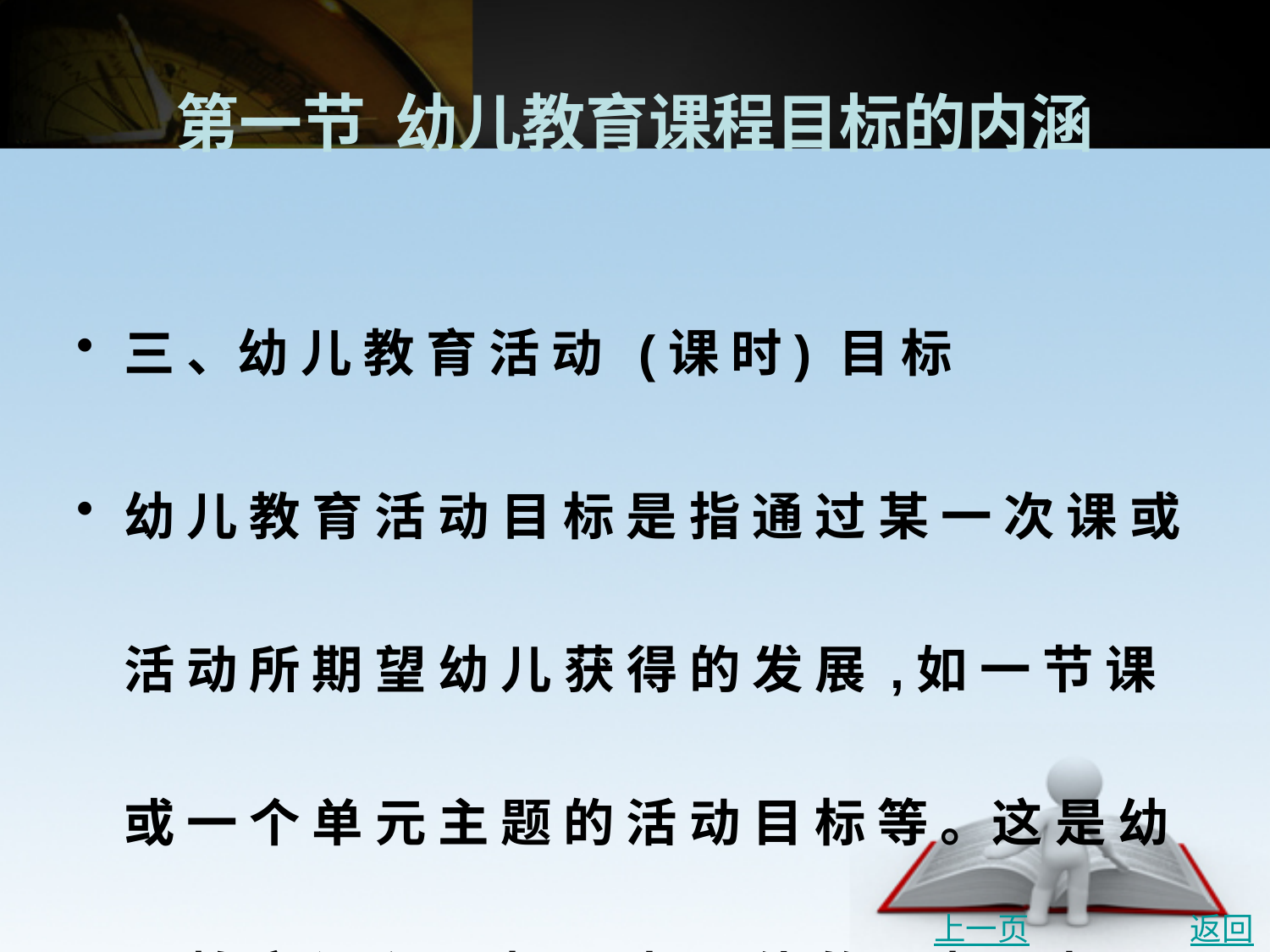

# 第一节  幼儿教育课程目标的内涵
三 、幼 儿 教 育 活 动  (课 时) 目 标
幼 儿 教 育 活 动 目 标 是 指 通 过 某 一 次 课 或 活 动 所 期 望 幼 儿 获 得 的 发 展 ,如 一 节 课 或 一 个 单 元 主 题 的 活 动 目 标 等 。这 是 幼 儿 教 育 课 程 目 标 最 为 具 体 的 目 标 ,也 是 各 教 育 领 域 目 标 的 下 位 概 念 。

上一页
返回